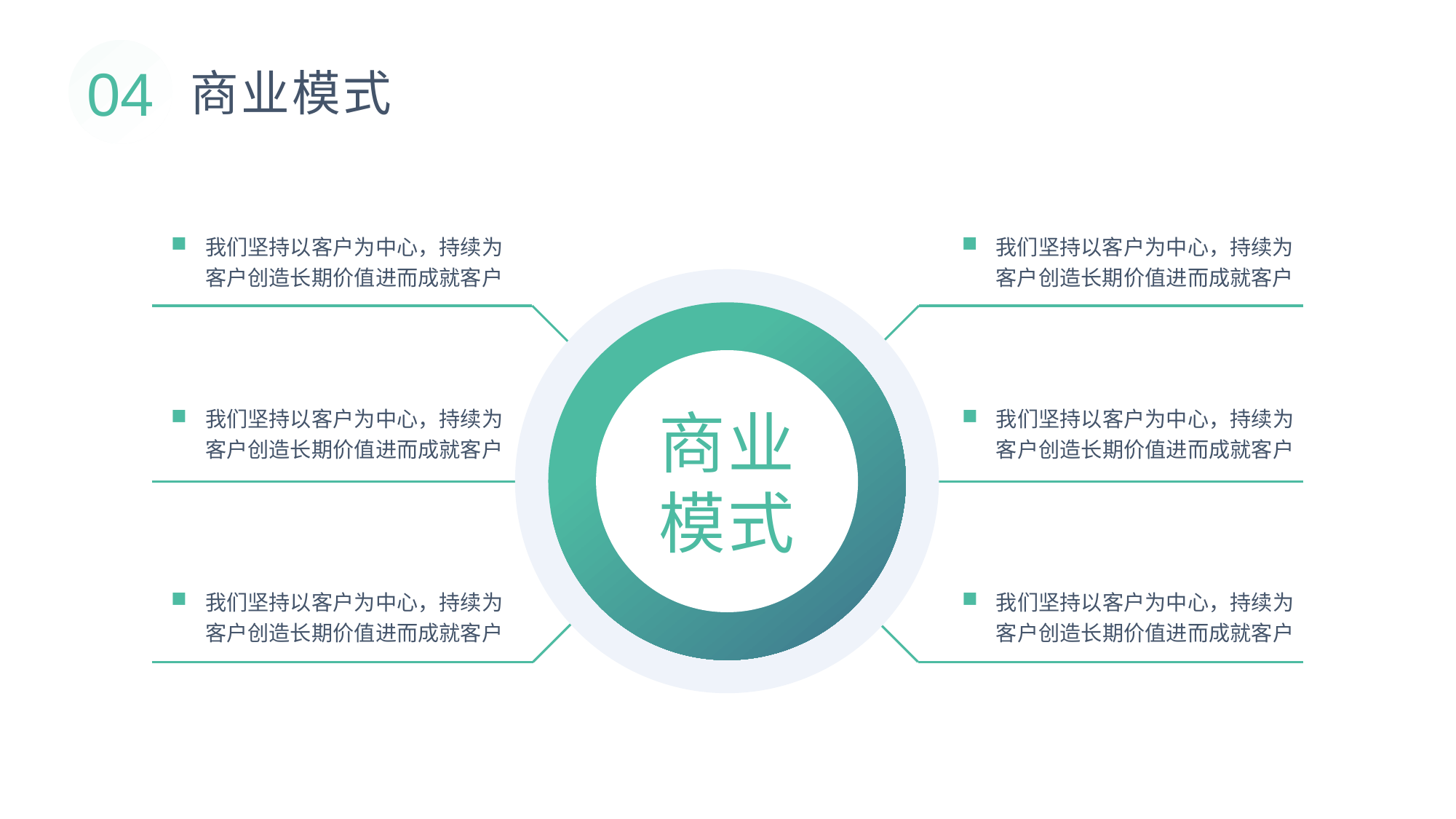

04
商业模式
我们坚持以客户为中心，持续为客户创造长期价值进而成就客户
我们坚持以客户为中心，持续为客户创造长期价值进而成就客户

商业
模式
我们坚持以客户为中心，持续为客户创造长期价值进而成就客户
我们坚持以客户为中心，持续为客户创造长期价值进而成就客户
我们坚持以客户为中心，持续为客户创造长期价值进而成就客户
我们坚持以客户为中心，持续为客户创造长期价值进而成就客户